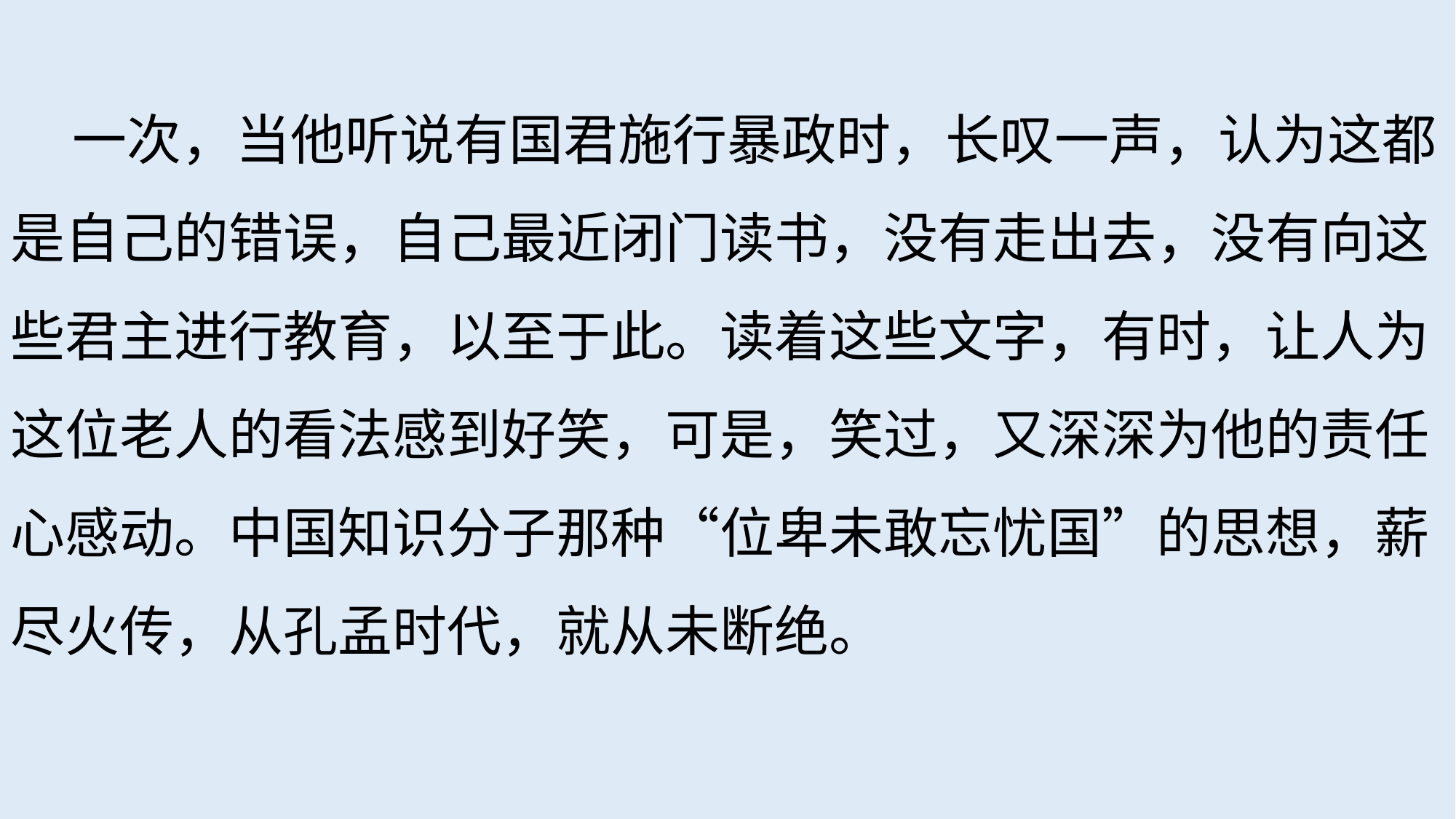

一次，当他听说有国君施行暴政时，长叹一声，认为这都是自己的错误，自己最近闭门读书，没有走出去，没有向这些君主进行教育，以至于此。读着这些文字，有时，让人为这位老人的看法感到好笑，可是，笑过，又深深为他的责任心感动。中国知识分子那种“位卑未敢忘忧国”的思想，薪尽火传，从孔孟时代，就从未断绝。